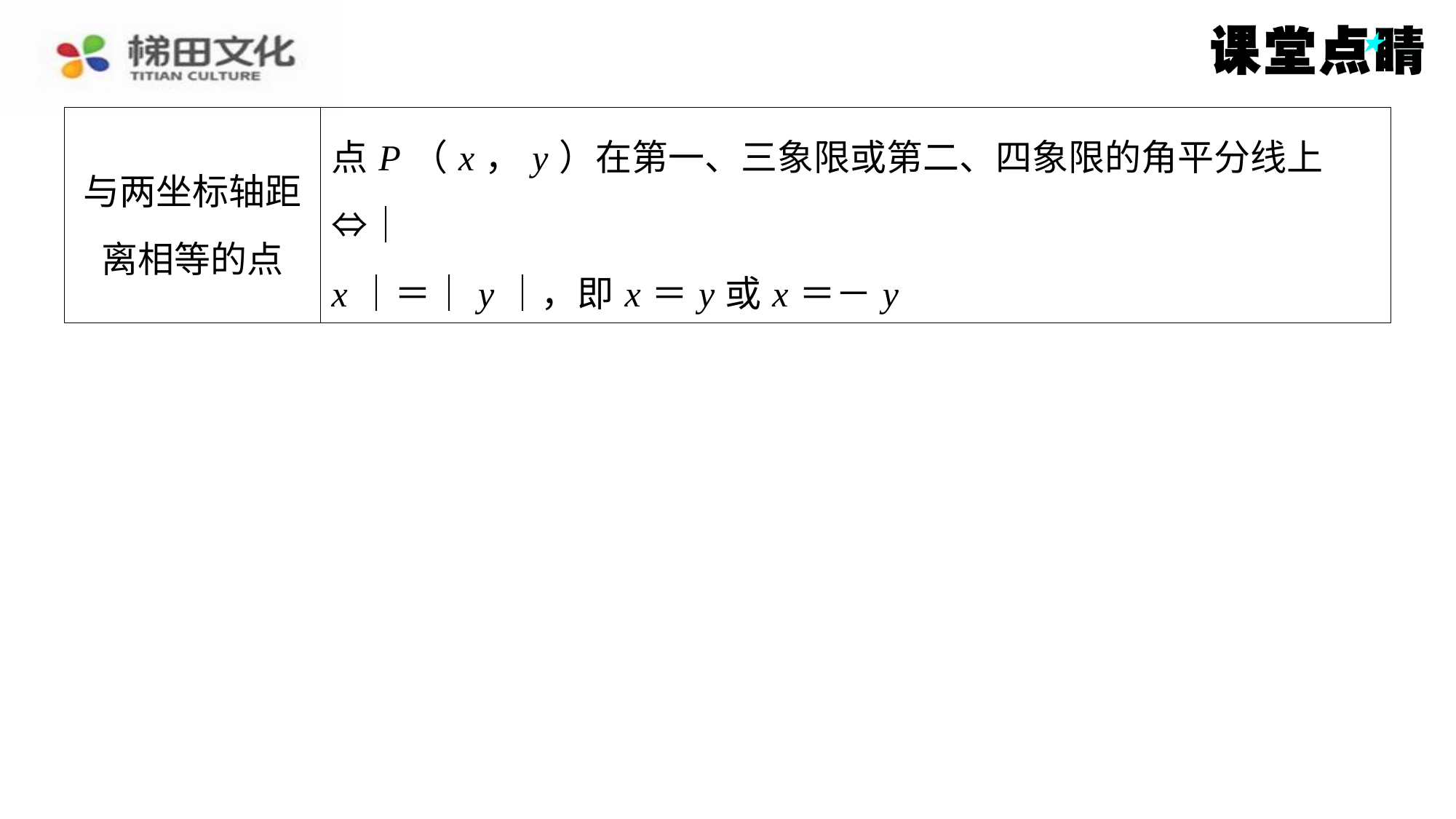

| 与两坐标轴距 离相等的点 | 点 P （ x ， y ）在第一、三象限或第二、四象限的角平分线上⇔｜ x ｜＝｜ y ｜，即 x ＝ y 或 x ＝－ y |
| --- | --- |